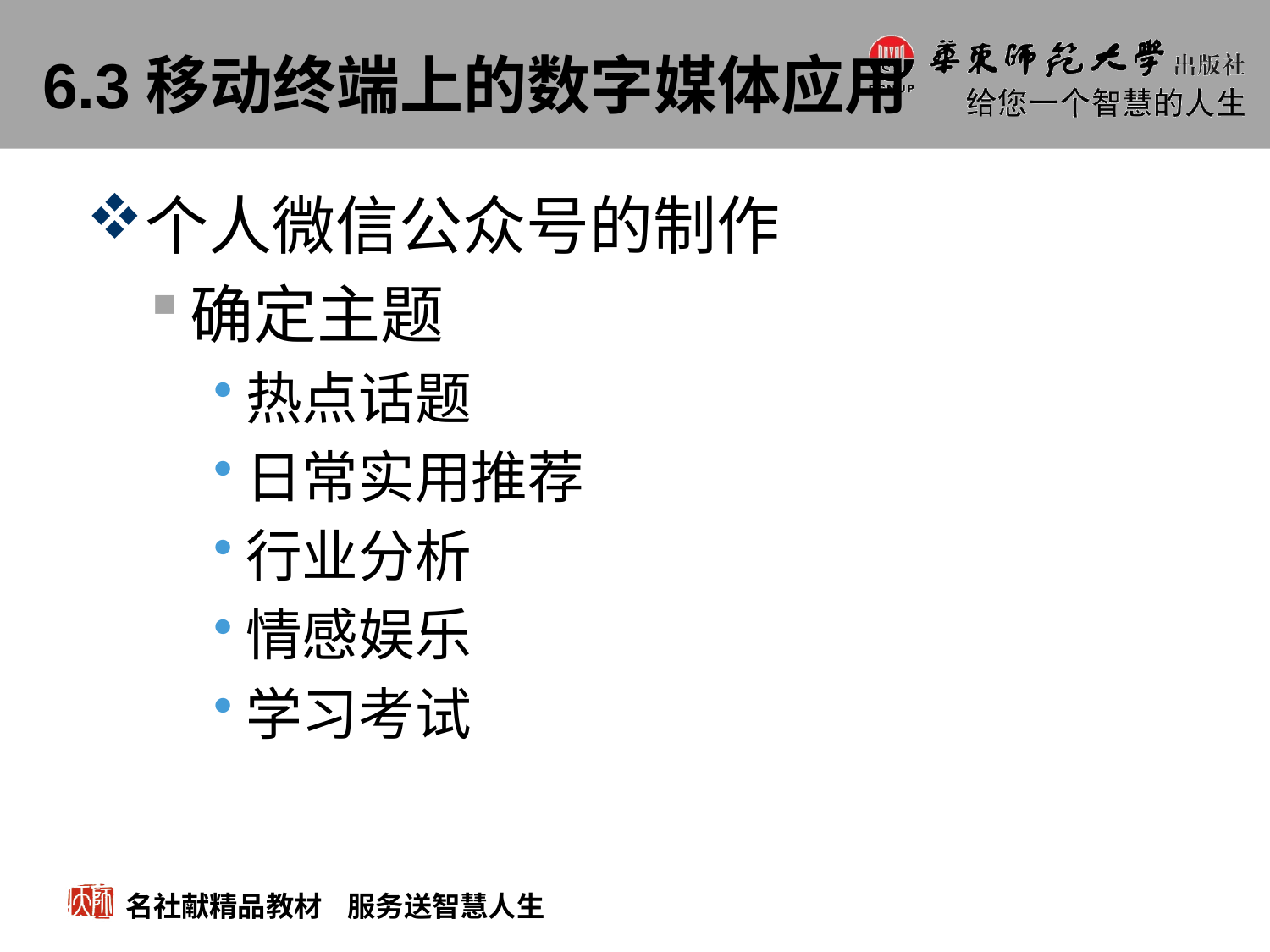

# 6.3移动终端上的数字媒体应用
个人微信公众号的制作
确定主题
热点话题
日常实用推荐
行业分析
情感娱乐
学习考试